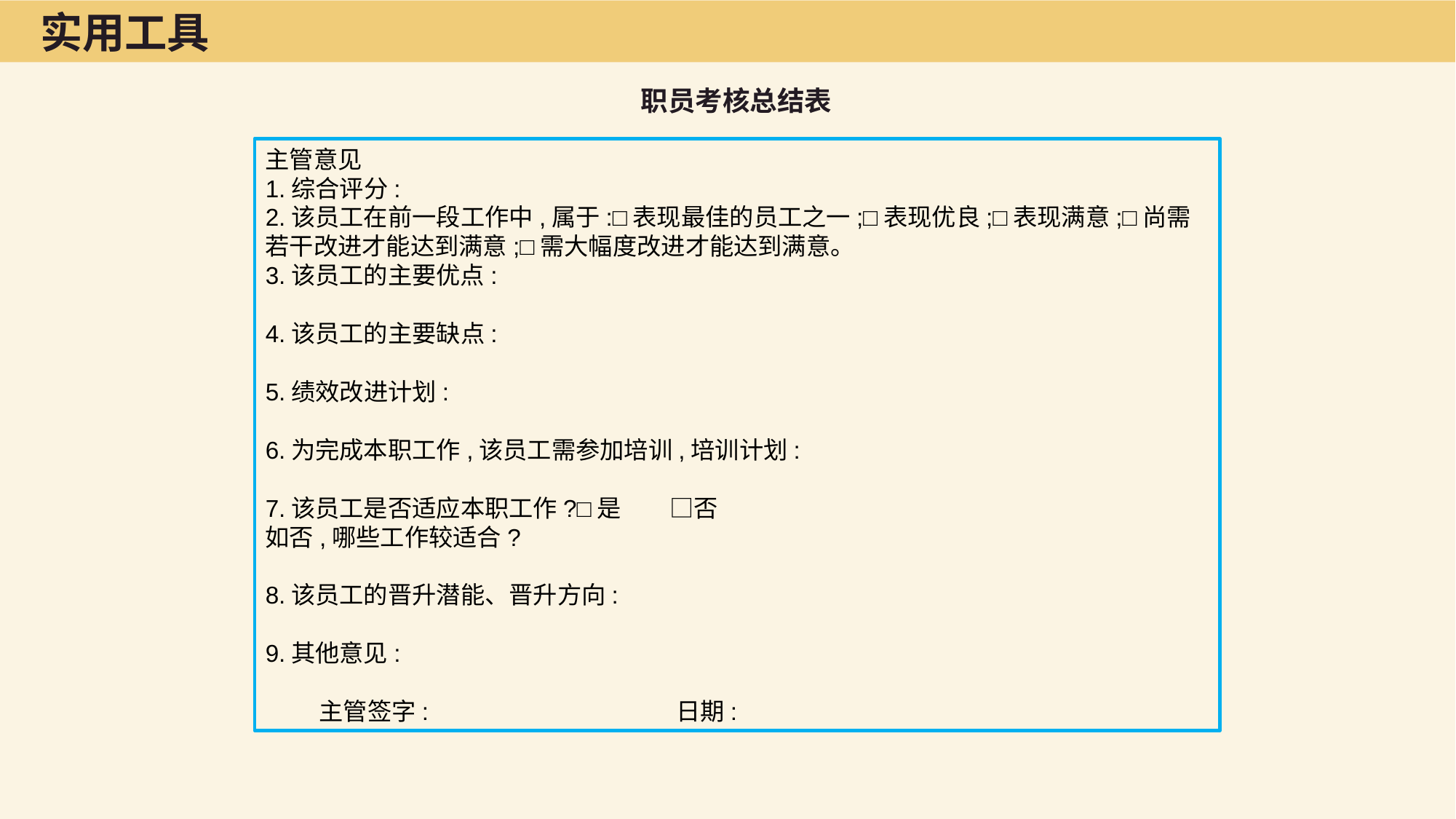

实用工具
职员考核总结表
主管意见
1.综合评分:
2.该员工在前一段工作中,属于:□表现最佳的员工之一;□表现优良;□表现满意;□尚需若干改进才能达到满意;□需大幅度改进才能达到满意。
3.该员工的主要优点:

4.该员工的主要缺点:

5.绩效改进计划:

6.为完成本职工作,该员工需参加培训,培训计划:

7.该员工是否适应本职工作?□是　　□否
如否,哪些工作较适合?

8.该员工的晋升潜能、晋升方向:

9.其他意见:

　　 主管签字:　　　　　　　　　　日期: